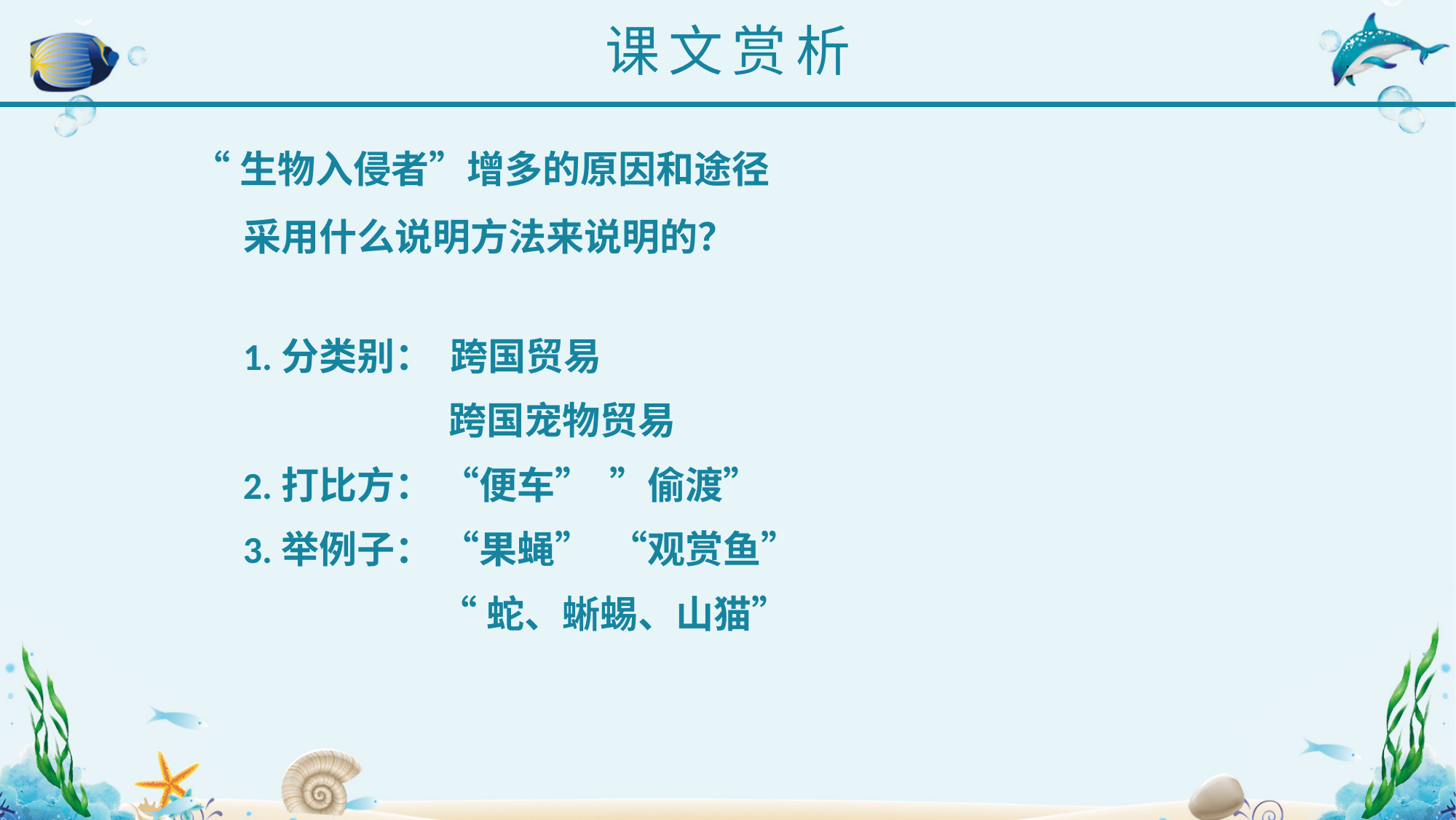

课文赏析

“生物入侵者”增多的原因和途径
采用什么说明方法来说明的？
        1.分类别：  跨国贸易
                               跨国宠物贸易
        2.打比方： “便车”  ”偷渡”
        3.举例子： “果蝇”  “观赏鱼”
                               “蛇、蜥蜴、山猫”